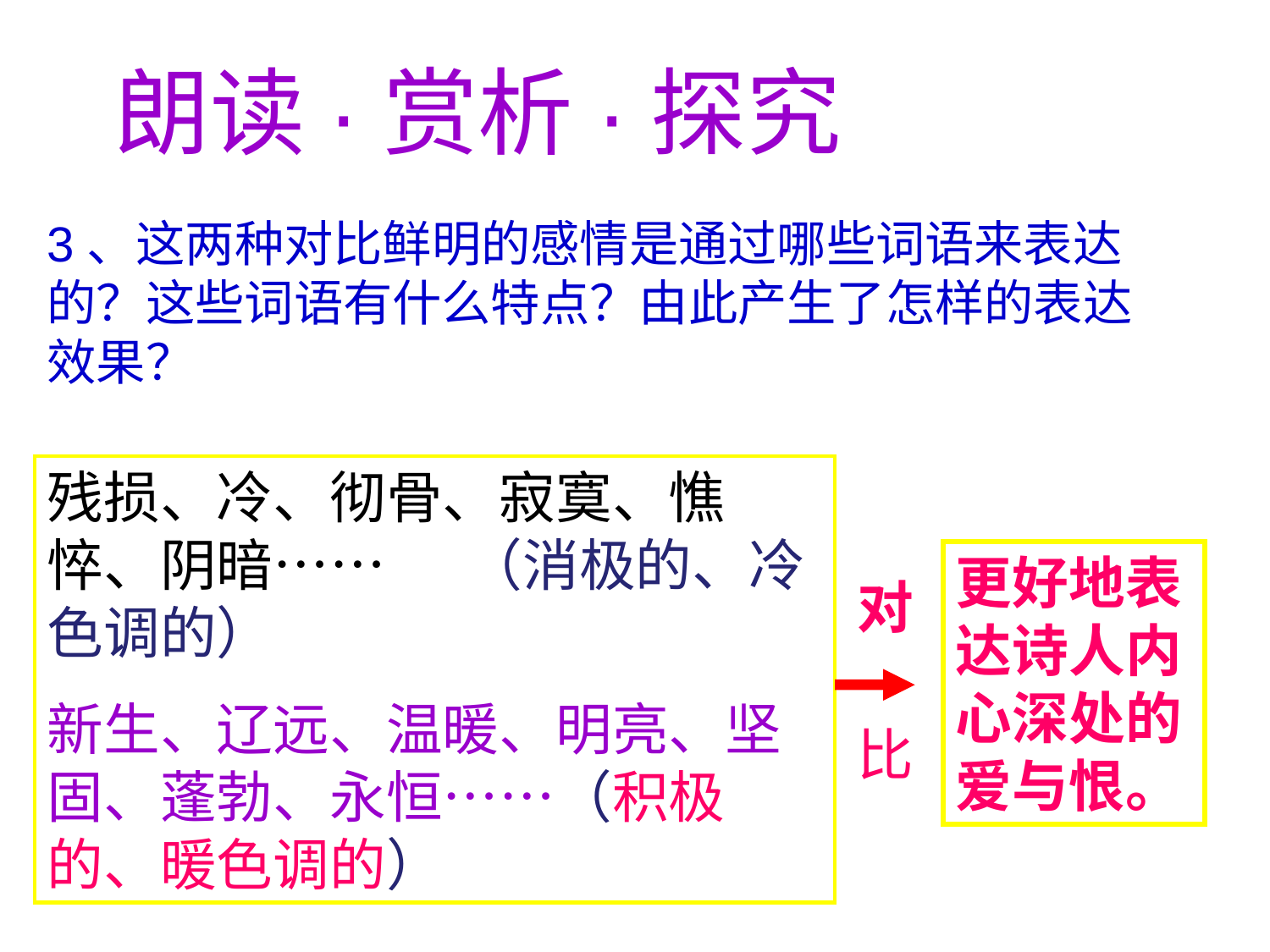

朗读·赏析·探究

3、这两种对比鲜明的感情是通过哪些词语来表达的？这些词语有什么特点？由此产生了怎样的表达效果？
残损、冷、彻骨、寂寞、憔悴、阴暗……   	   （消极的、冷色调的）
新生、辽远、温暖、明亮、坚固、蓬勃、永恒……（积极的、暖色调的）
更好地表达诗人内心深处的爱与恨。
对

比